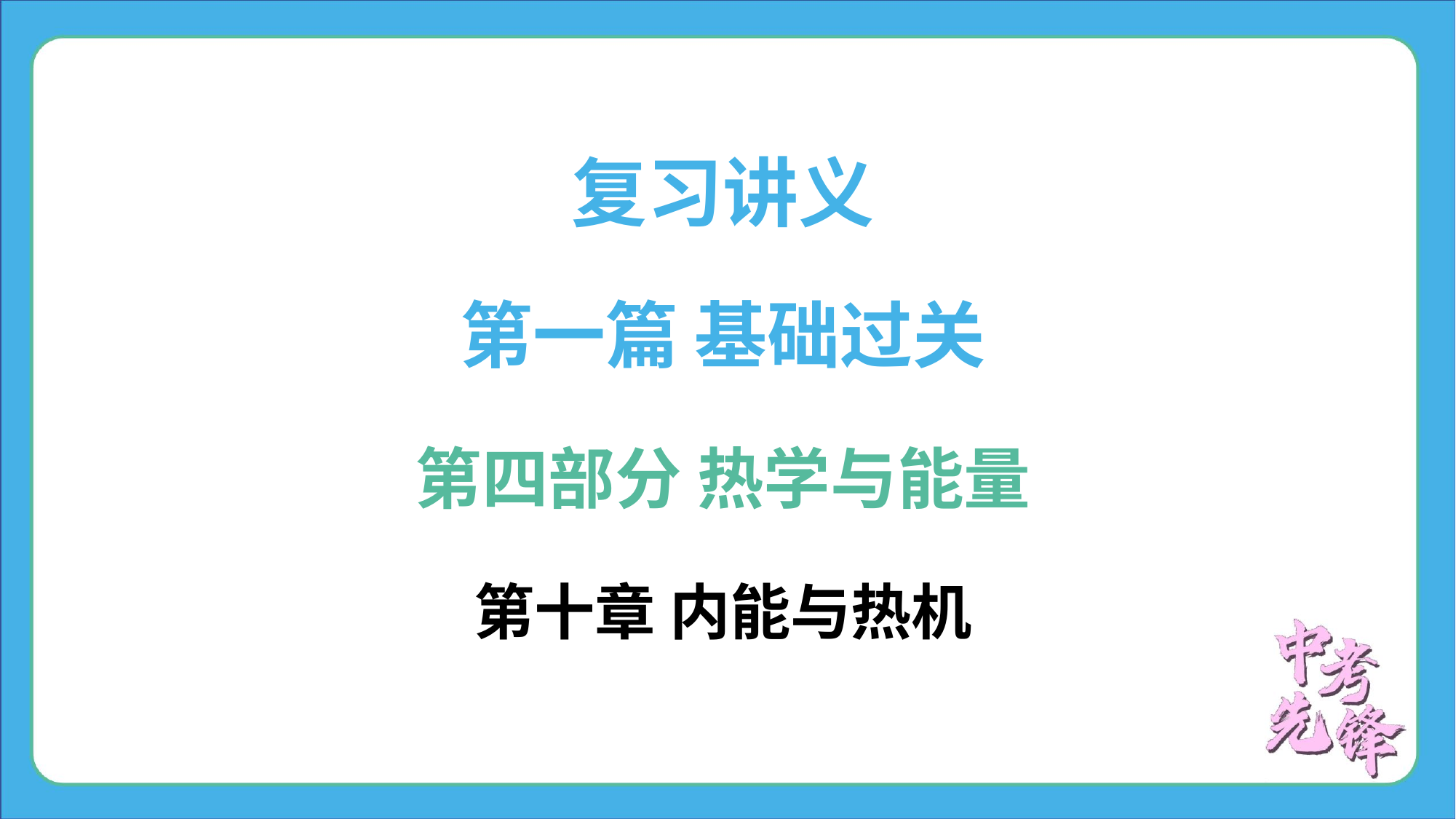

复习讲义
第一篇 基础过关
第四部分 热学与能量
第十章 内能与热机